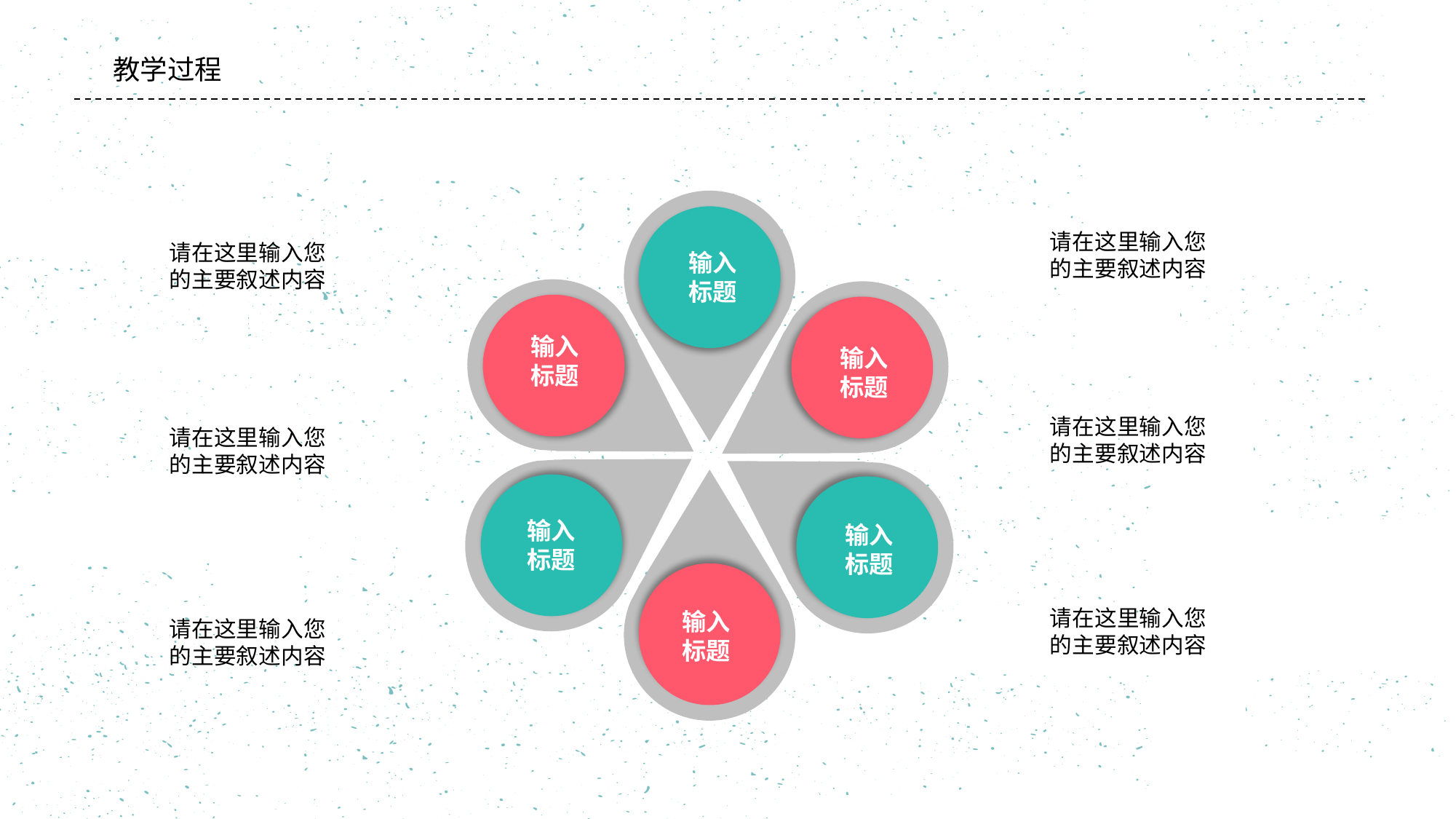

#
教学过程

输入
标题

输入
标题
输入
标题

输入
标题
输入
标题

输入
标题
请在这里输入您
的主要叙述内容

请在这里输入您
的主要叙述内容

请在这里输入您
的主要叙述内容

请在这里输入您
的主要叙述内容

请在这里输入您
的主要叙述内容

请在这里输入您
的主要叙述内容